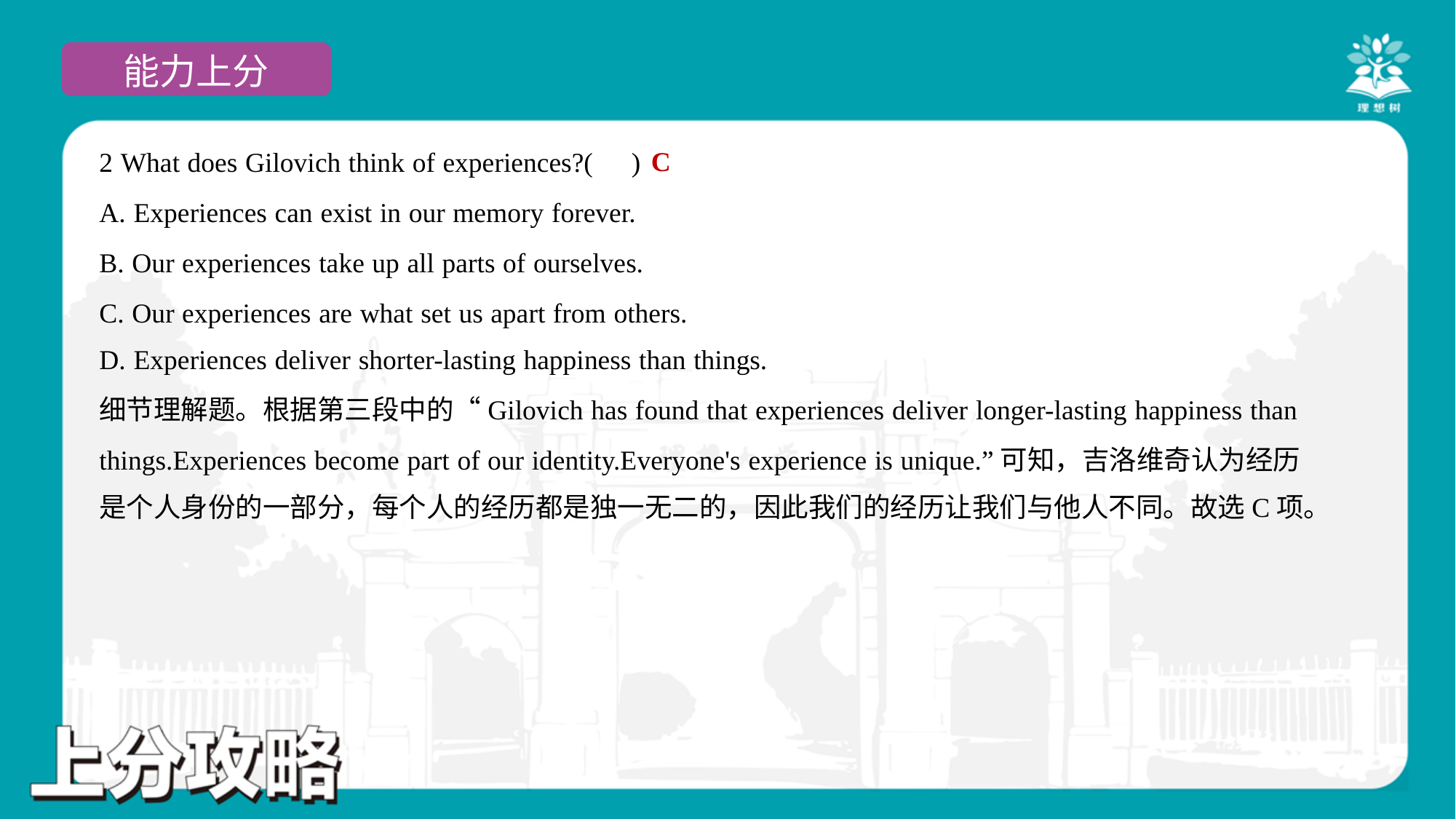

C
2 What does Gilovich think of experiences?(     )
A. Experiences can exist in our memory forever.
B. Our experiences take up all parts of ourselves.
C. Our experiences are what set us apart from others.
D. Experiences deliver shorter-lasting happiness than things.
细节理解题。根据第三段中的“Gilovich has found that experiences deliver longer-lasting happiness than
things.Experiences become part of our identity.Everyone's experience is unique.”可知，吉洛维奇认为经历
是个人身份的一部分，每个人的经历都是独一无二的，因此我们的经历让我们与他人不同。故选C项。